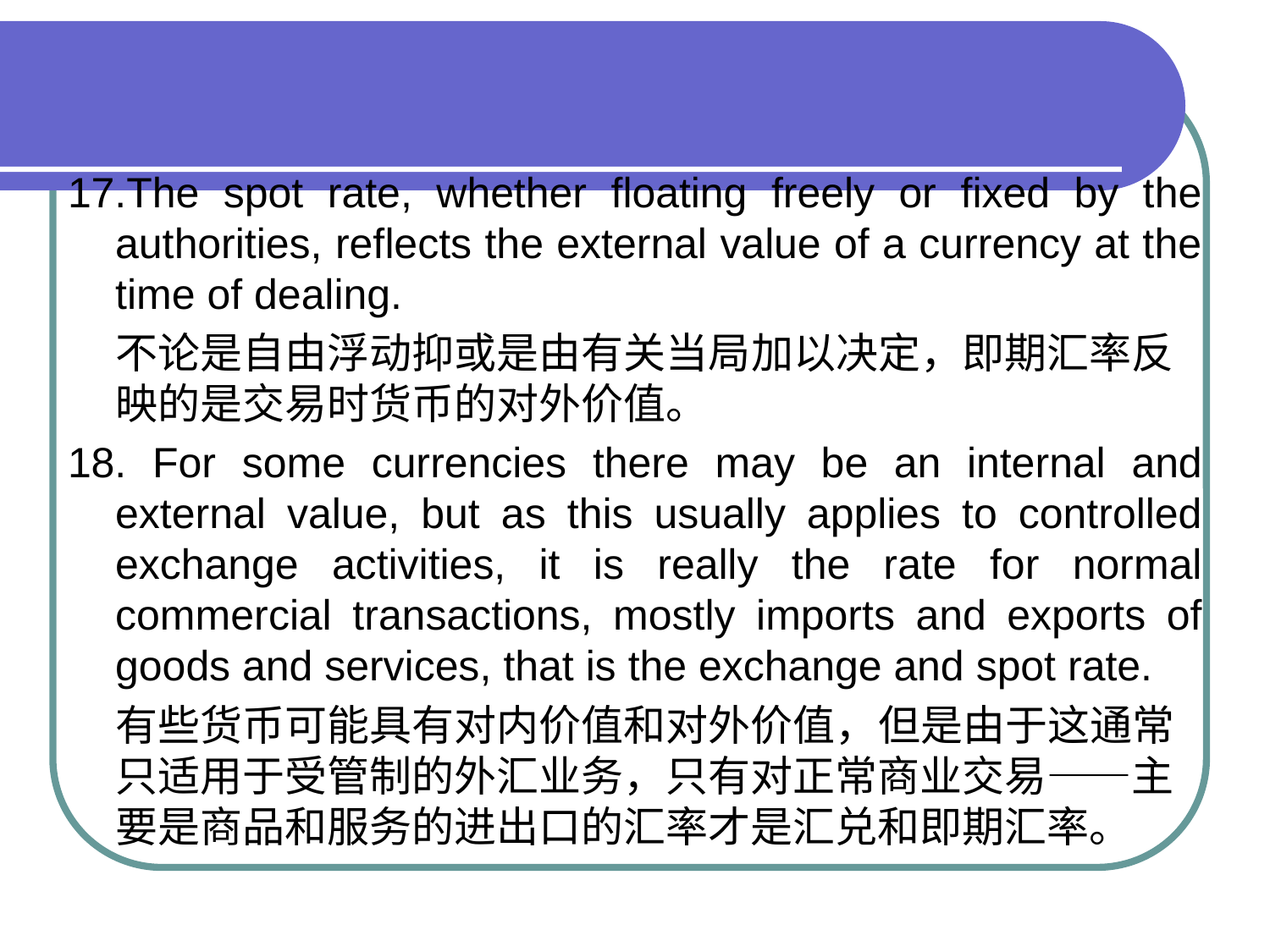

#
17.The spot rate, whether floating freely or fixed by the authorities, reflects the external value of a currency at the time of dealing.
    不论是自由浮动抑或是由有关当局加以决定，即期汇率反映的是交易时货币的对外价值。
18. For some currencies there may be an internal and external value, but as this usually applies to controlled exchange activities, it is really the rate for normal commercial transactions, mostly imports and exports of goods and services, that is the exchange and spot rate.
    有些货币可能具有对内价值和对外价值，但是由于这通常只适用于受管制的外汇业务，只有对正常商业交易——主要是商品和服务的进出口的汇率才是汇兑和即期汇率。